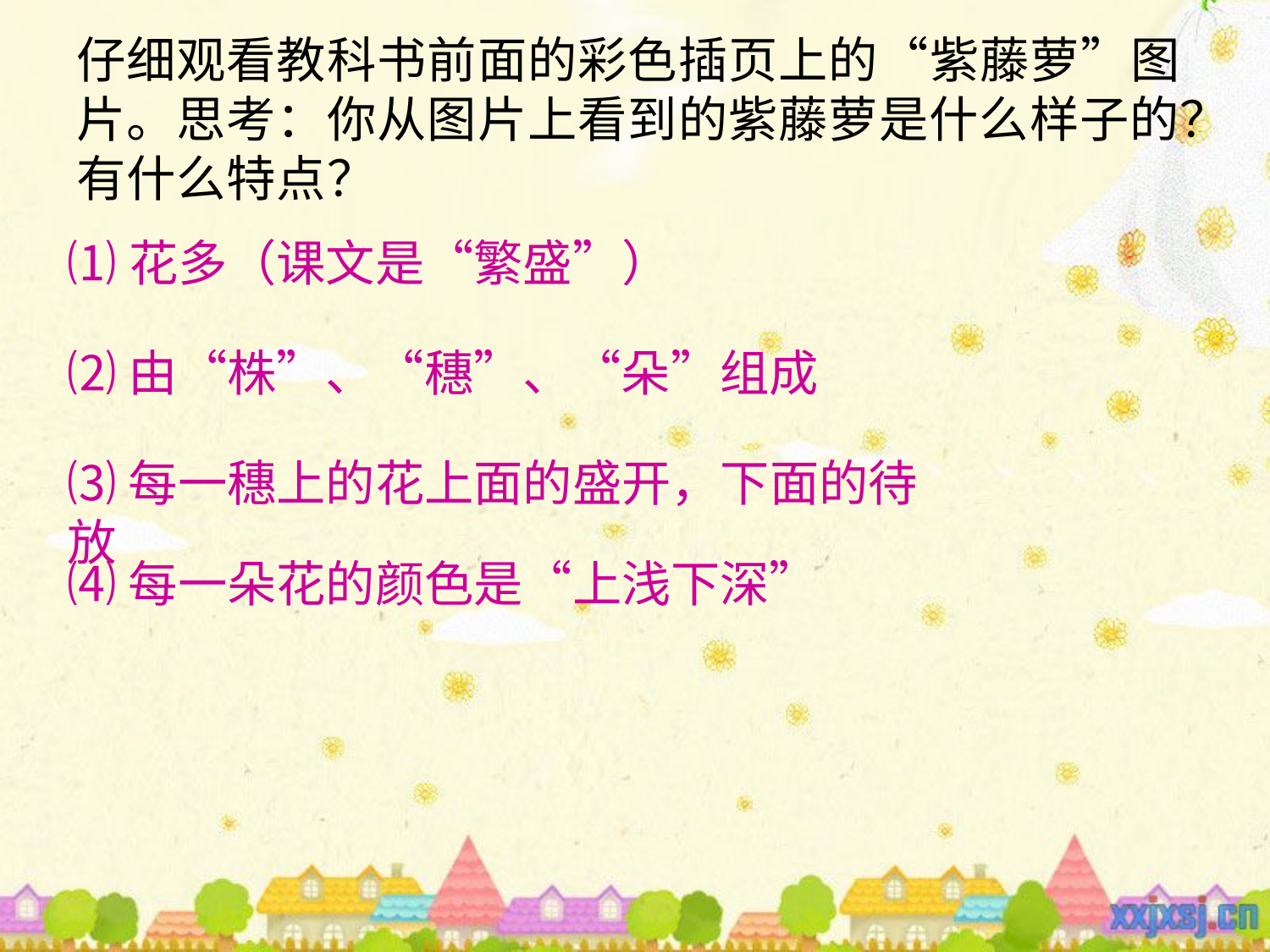

# 仔细观看教科书前面的彩色插页上的“紫藤萝”图片。思考：你从图片上看到的紫藤萝是什么样子的？有什么特点？
⑴花多（课文是“繁盛”）
⑵由“株”、“穗”、“朵”组成
⑶每一穗上的花上面的盛开，下面的待放
⑷每一朵花的颜色是“上浅下深”